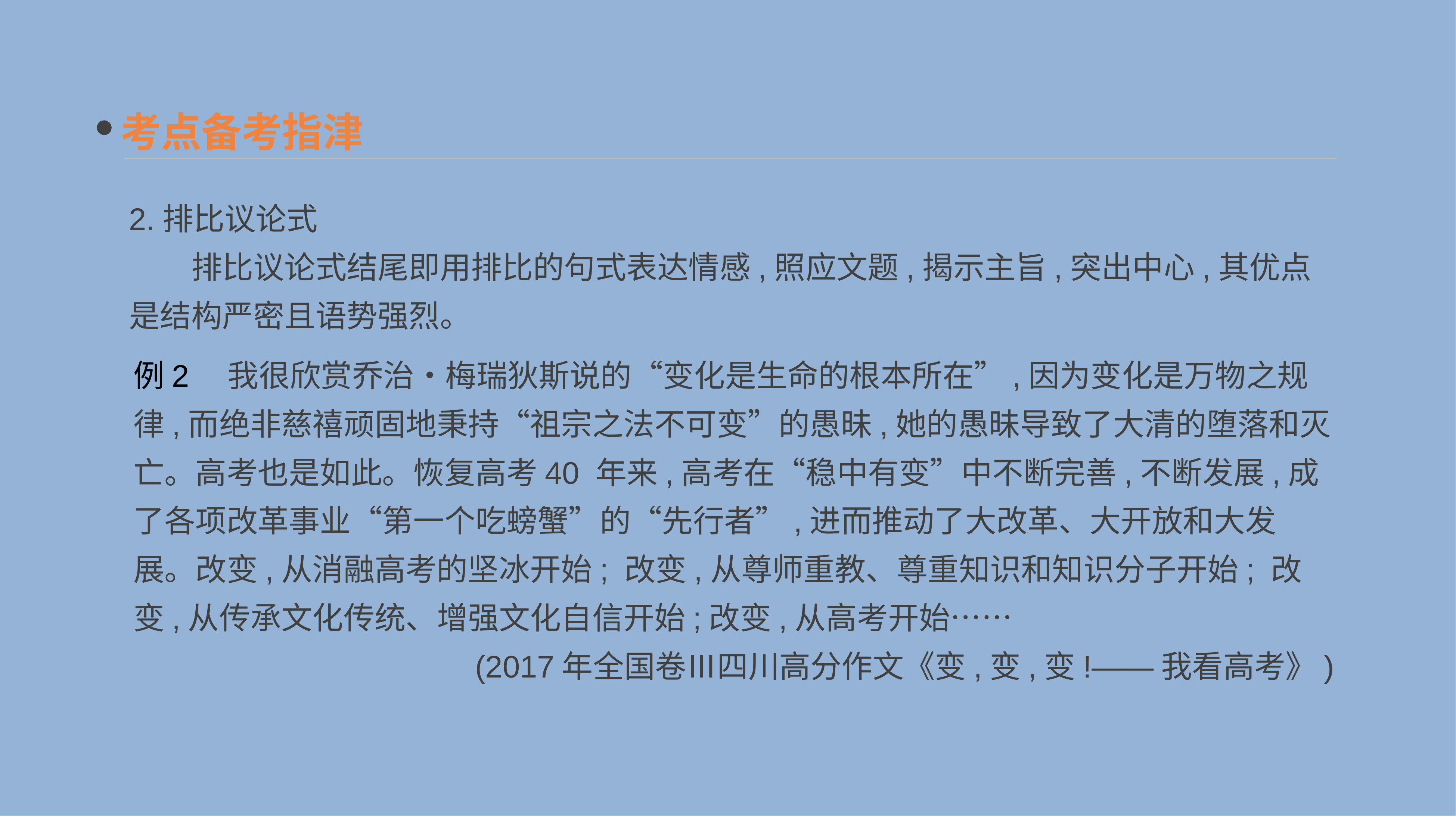

考点备考指津

2.排比议论式
　　排比议论式结尾即用排比的句式表达情感,照应文题,揭示主旨,突出中心,其优点是结构严密且语势强烈。
例2　我很欣赏乔治•梅瑞狄斯说的“变化是生命的根本所在”,因为变化是万物之规律,而绝非慈禧顽固地秉持“祖宗之法不可变”的愚昧,她的愚昧导致了大清的堕落和灭亡。高考也是如此。恢复高考40 年来,高考在“稳中有变”中不断完善,不断发展,成了各项改革事业“第一个吃螃蟹”的“先行者”,进而推动了大改革、大开放和大发展。改变,从消融高考的坚冰开始; 改变,从尊师重教、尊重知识和知识分子开始; 改变,从传承文化传统、增强文化自信开始;改变,从高考开始……
(2017年全国卷Ⅲ四川高分作文《变,变,变!——我看高考》)